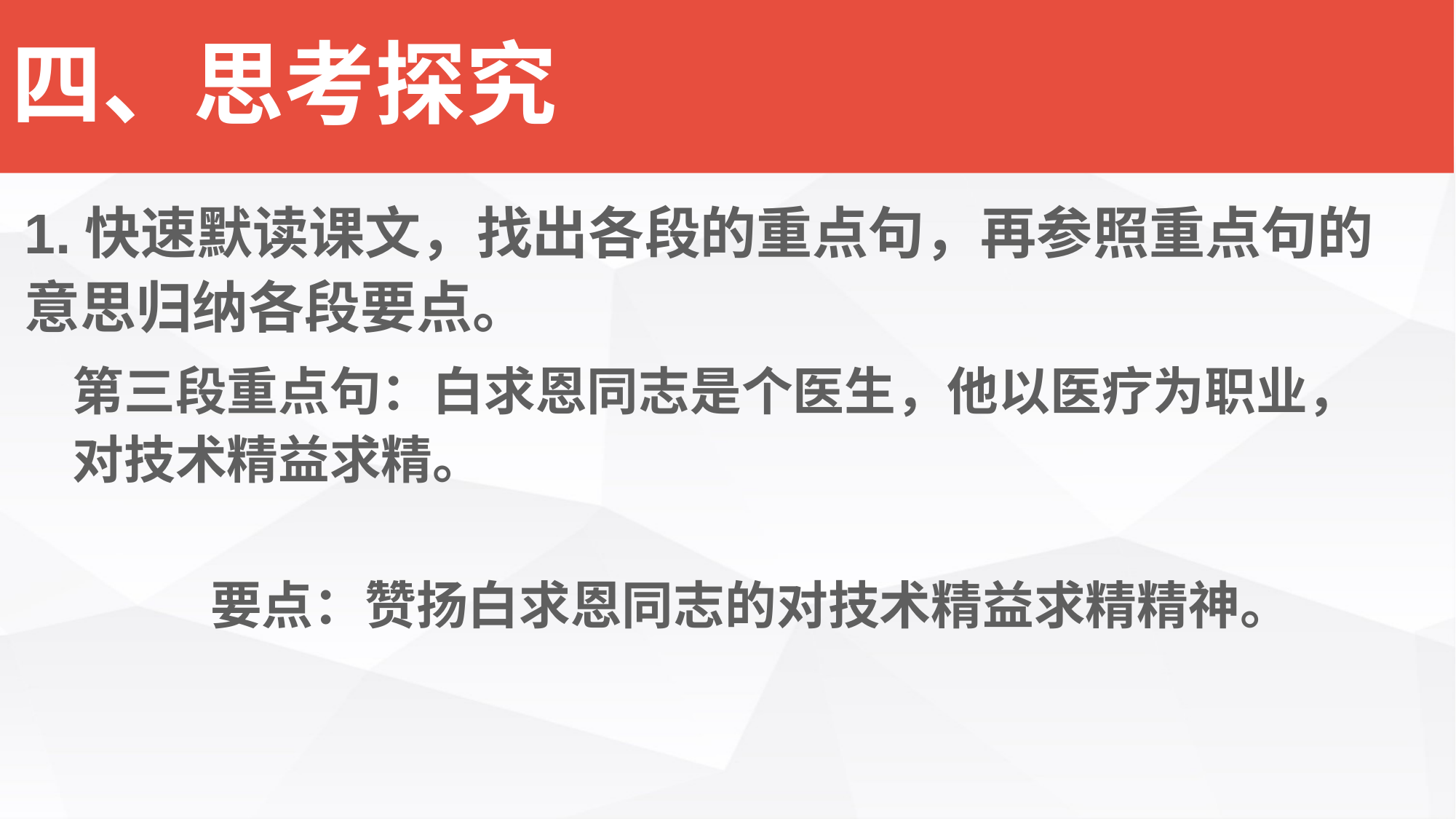

四、思考探究
1.快速默读课文，找出各段的重点句，再参照重点句的意思归纳各段要点。
第三段重点句：白求恩同志是个医生，他以医疗为职业，对技术精益求精。
要点：赞扬白求恩同志的对技术精益求精精神。